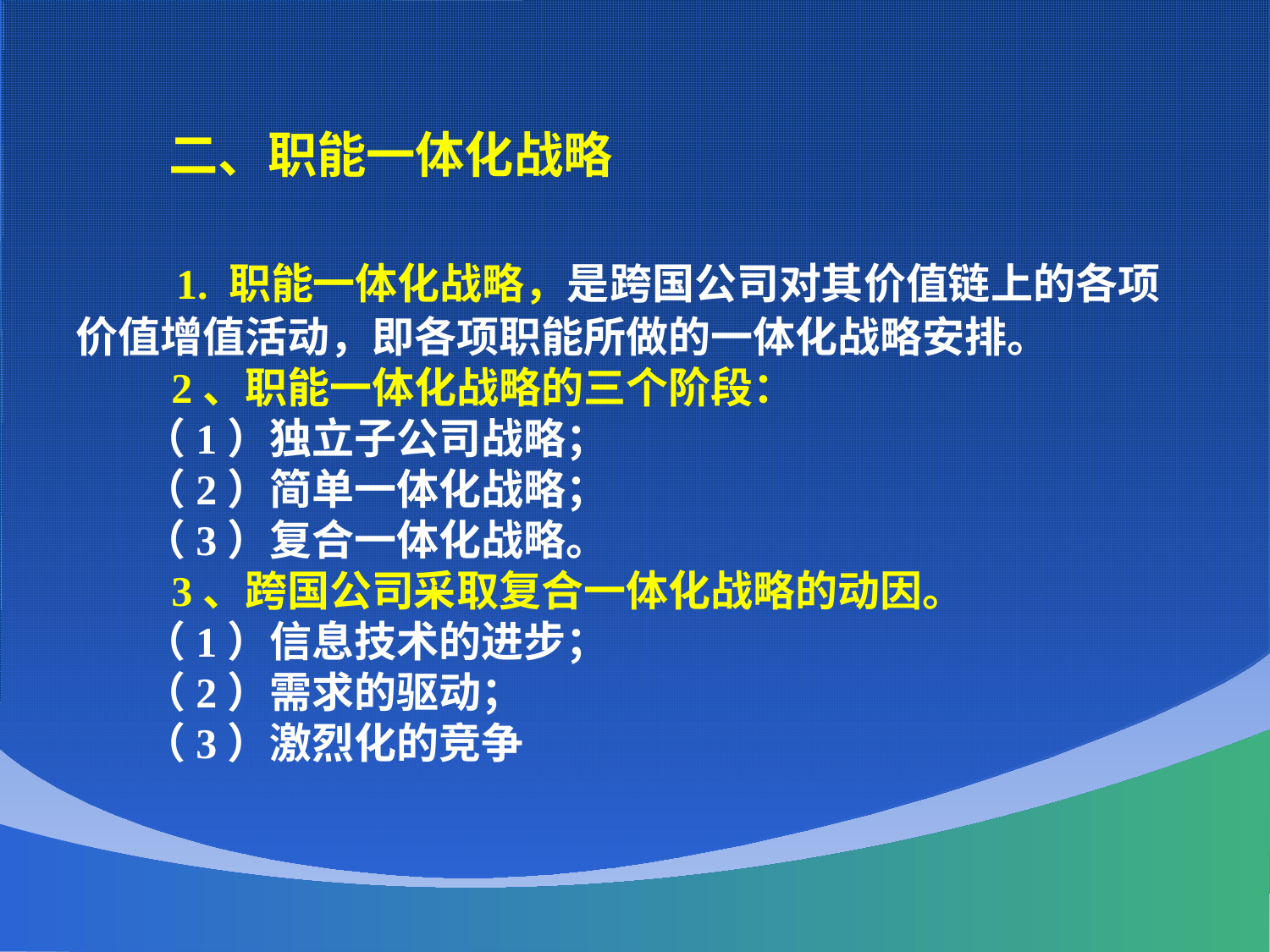

二、职能一体化战略

        1. 职能一体化战略，是跨国公司对其价值链上的各项价值增值活动，即各项职能所做的一体化战略安排。
         2、职能一体化战略的三个阶段：
      （1）独立子公司战略；
      （2）简单一体化战略；
      （3）复合一体化战略。
         3、跨国公司采取复合一体化战略的动因。
      （1）信息技术的进步；
      （2）需求的驱动；
      （3）激烈化的竞争